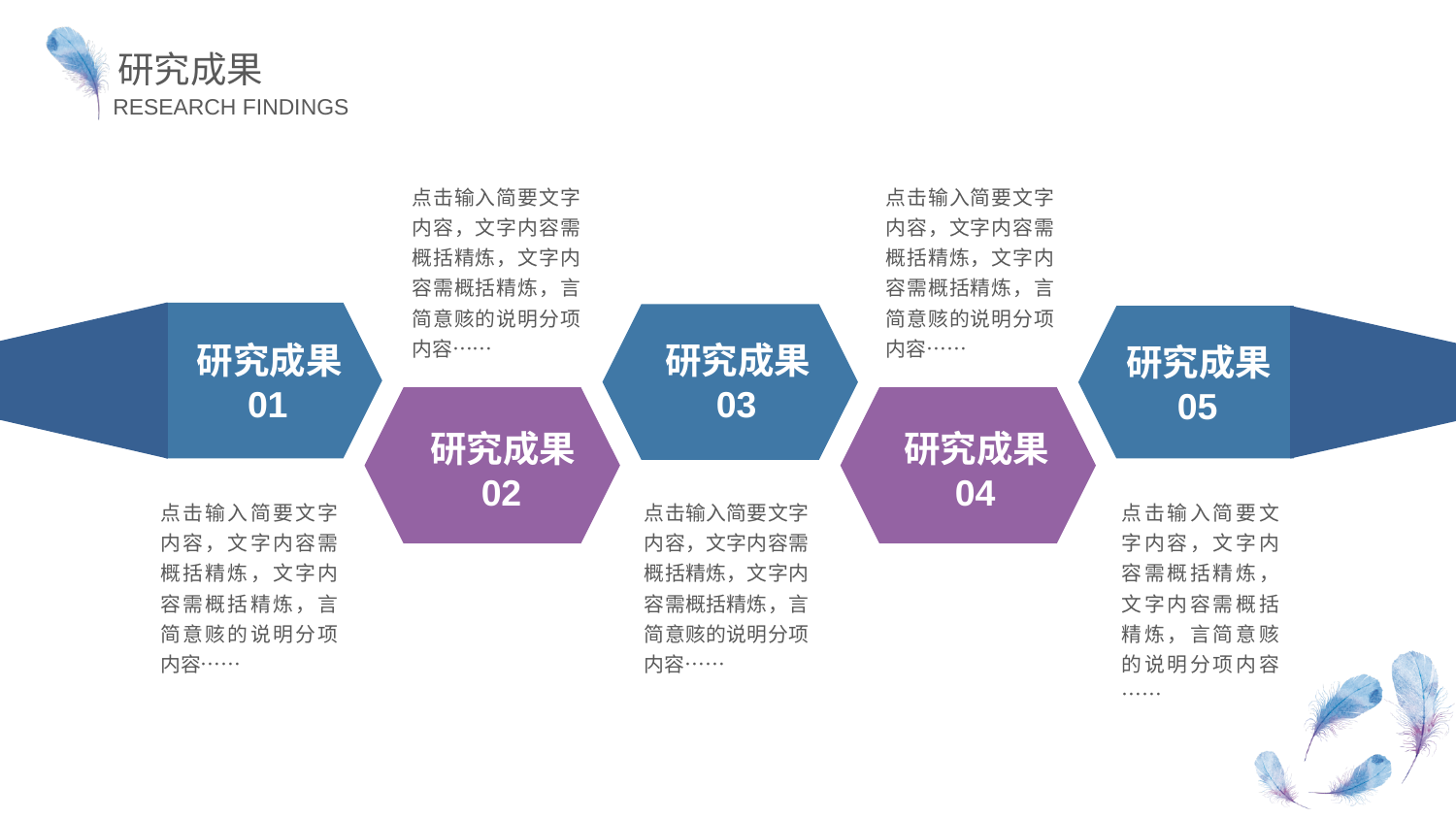

研究成果
RESEARCH FINDINGS
点击输入简要文字内容，文字内容需概括精炼，文字内容需概括精炼，言简意赅的说明分项内容……
点击输入简要文字内容，文字内容需概括精炼，文字内容需概括精炼，言简意赅的说明分项内容……

研究成果
     01

研究成果
     03

研究成果
     05

研究成果
     02

研究成果
     04
点击输入简要文字内容，文字内容需概括精炼，文字内容需概括精炼，言简意赅的说明分项内容……
点击输入简要文字内容，文字内容需概括精炼，文字内容需概括精炼，言简意赅的说明分项内容……
点击输入简要文字内容，文字内容需概括精炼，文字内容需概括精炼，言简意赅的说明分项内容……